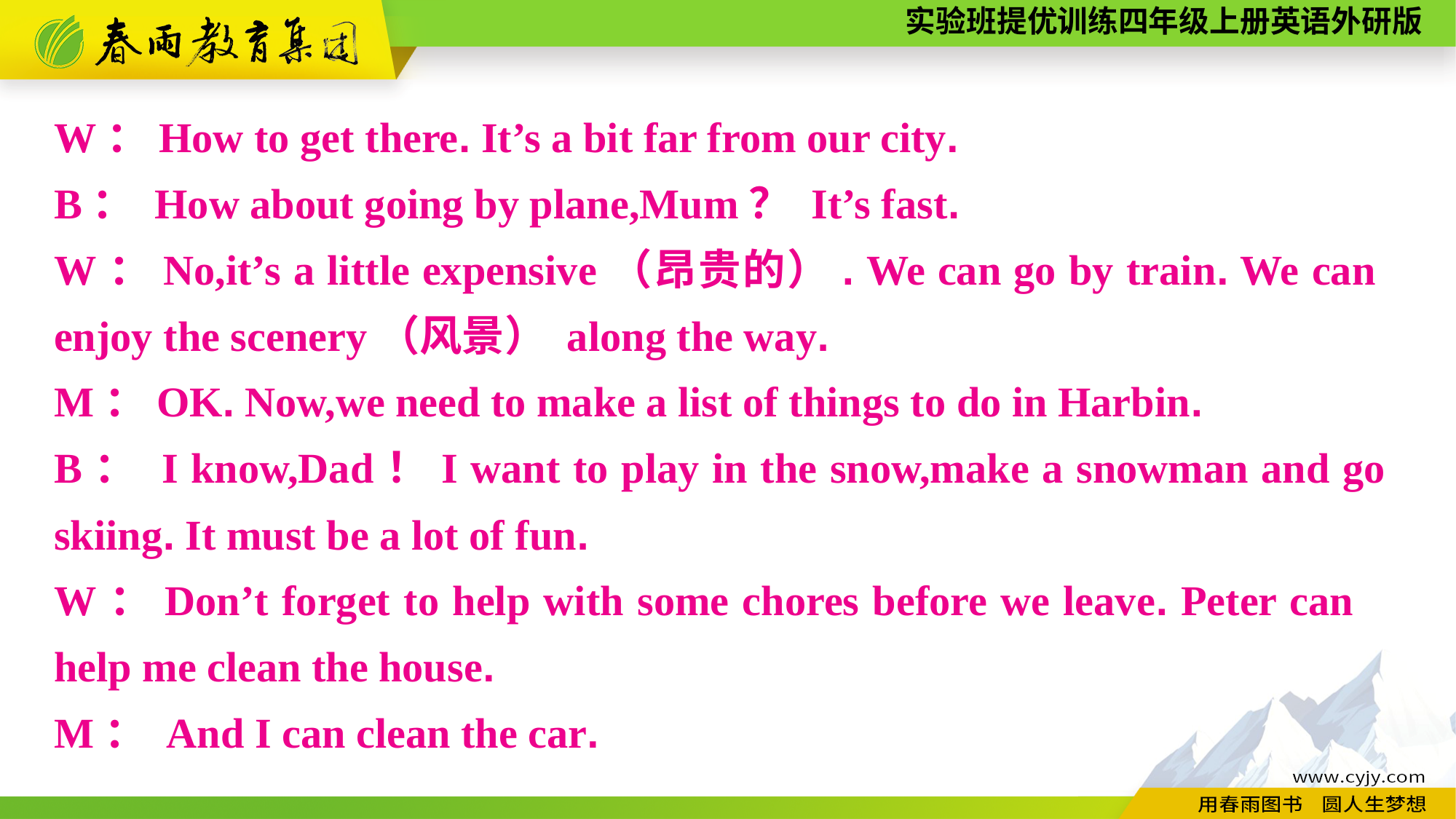

W：How to get there. It’s a bit far from our city.
B： How about going by plane,Mum？ It’s fast.
W：No,it’s a little expensive（昂贵的）. We can go by train. We can 	enjoy the scenery（风景） along the way.
M：OK. Now,we need to make a list of things to do in Harbin.
B： I know,Dad！I want to play in the snow,make a snowman and go 	skiing. It must be a lot of fun.
W：Don’t forget to help with some chores before we leave. Peter can 	help me clean the house.
M： And I can clean the car.